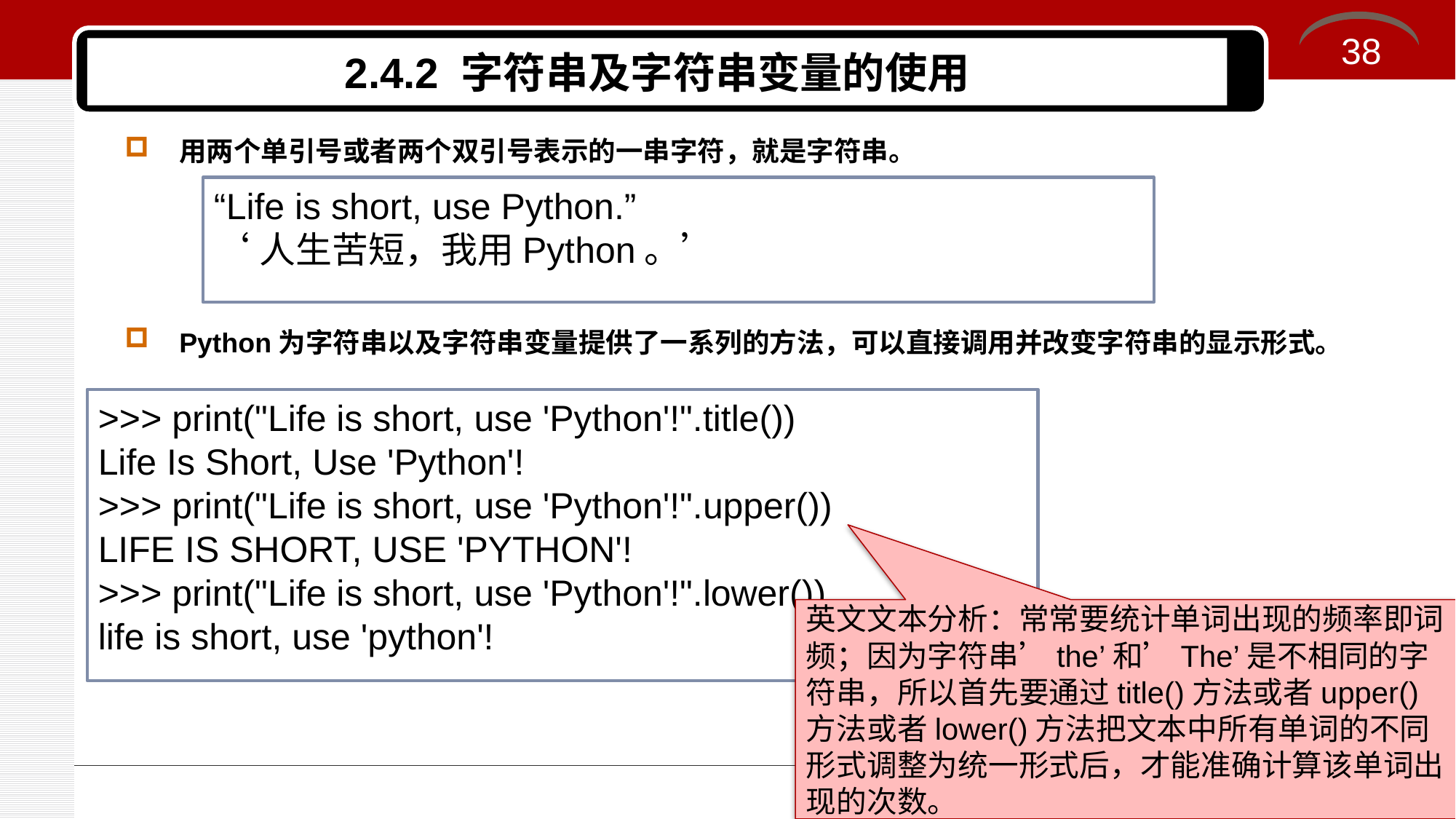

38
# 2.4.2 字符串及字符串变量的使用
用两个单引号或者两个双引号表示的一串字符，就是字符串。

Python为字符串以及字符串变量提供了一系列的方法，可以直接调用并改变字符串的显示形式。

“Life is short, use Python.”
‘人生苦短，我用Python。’

>>> print("Life is short, use 'Python'!".title())
Life Is Short, Use 'Python'!
>>> print("Life is short, use 'Python'!".upper())
LIFE IS SHORT, USE 'PYTHON'!
>>> print("Life is short, use 'Python'!".lower())
life is short, use 'python'!

英文文本分析：常常要统计单词出现的频率即词频；因为字符串’the’和’The’是不相同的字符串，所以首先要通过title()方法或者upper()方法或者lower()方法把文本中所有单词的不同形式调整为统一形式后，才能准确计算该单词出现的次数。